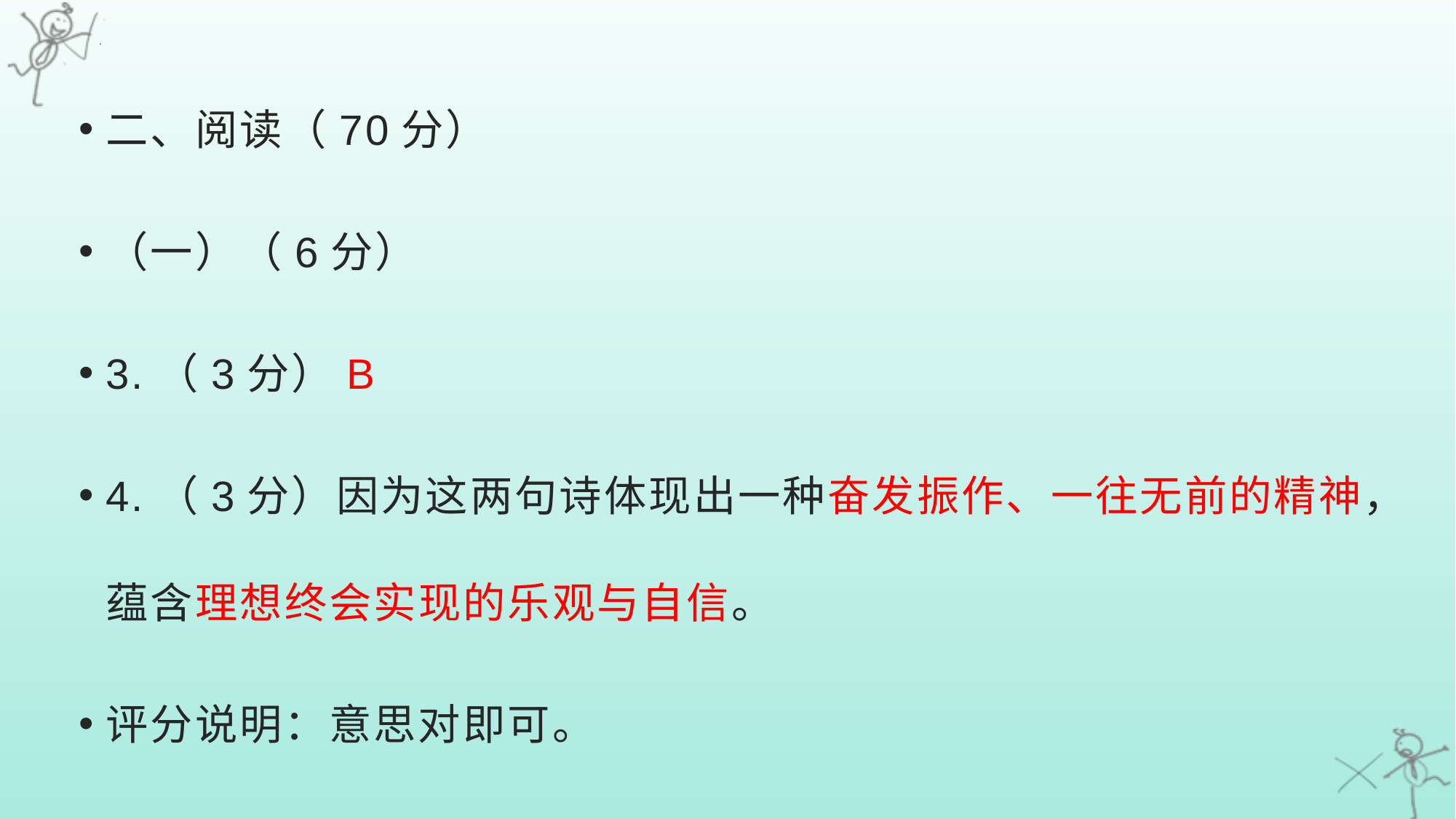

二、阅读（70分）
（一）（6分）
3.（3分）B
4.（3分）因为这两句诗体现出一种奋发振作、一往无前的精神，蕴含理想终会实现的乐观与自信。
评分说明：意思对即可。